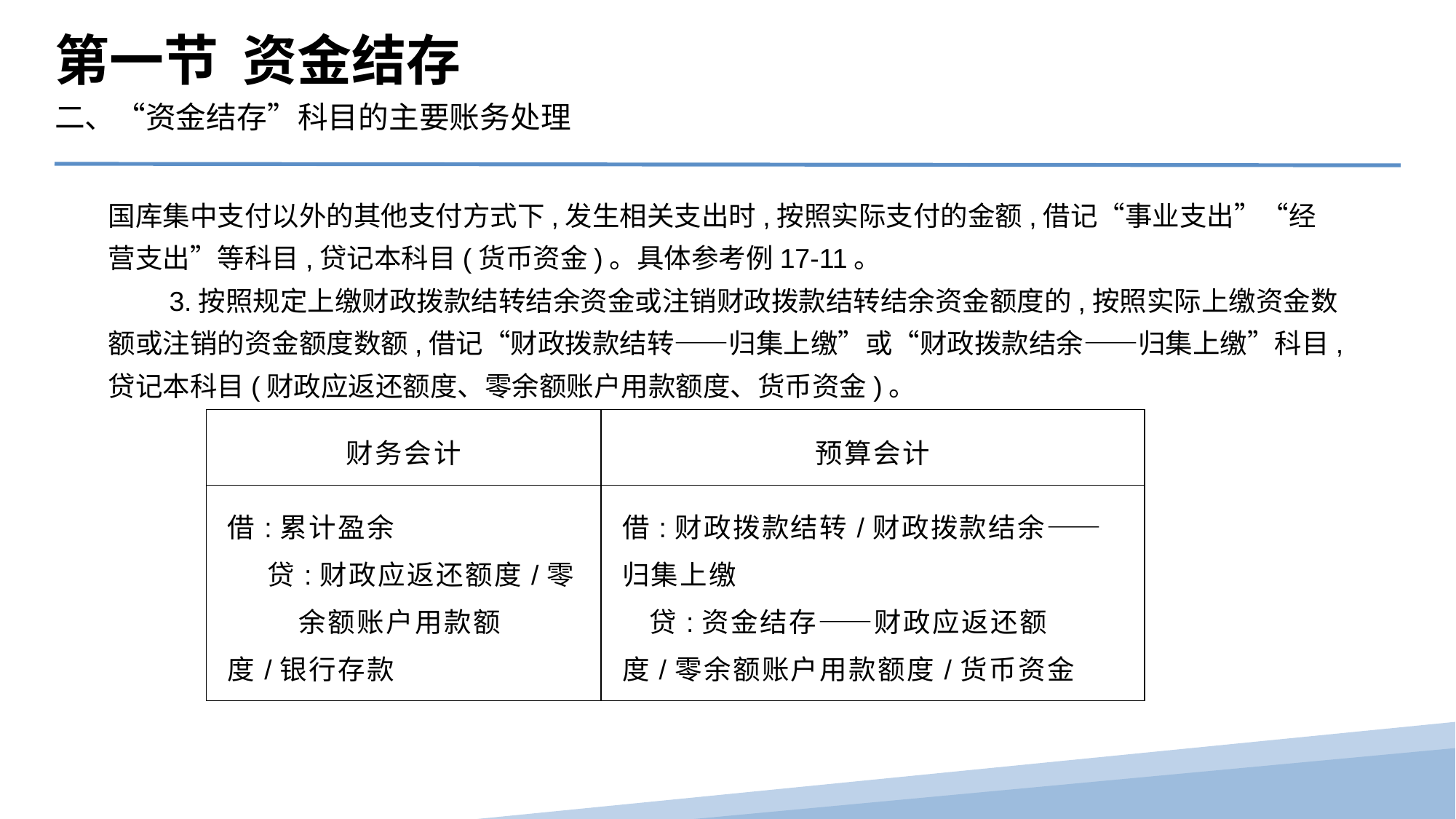

第一节  资金结存
二、“资金结存”科目的主要账务处理
国库集中支付以外的其他支付方式下,发生相关支出时,按照实际支付的金额,借记“事业支出”“经营支出”等科目,贷记本科目(货币资金)。具体参考例17-11。
　　3.按照规定上缴财政拨款结转结余资金或注销财政拨款结转结余资金额度的,按照实际上缴资金数额或注销的资金额度数额,借记“财政拨款结转——归集上缴”或“财政拨款结余——归集上缴”科目,贷记本科目(财政应返还额度、零余额账户用款额度、货币资金)。

| 财务会计 | 预算会计 |
| --- | --- |
| 借:累计盈余 贷:财政应返还额度/零 余额账户用款额度/银行存款 | 借:财政拨款结转/财政拨款结余——归集上缴 贷:资金结存——财政应返还额度/零余额账户用款额度/货币资金 |